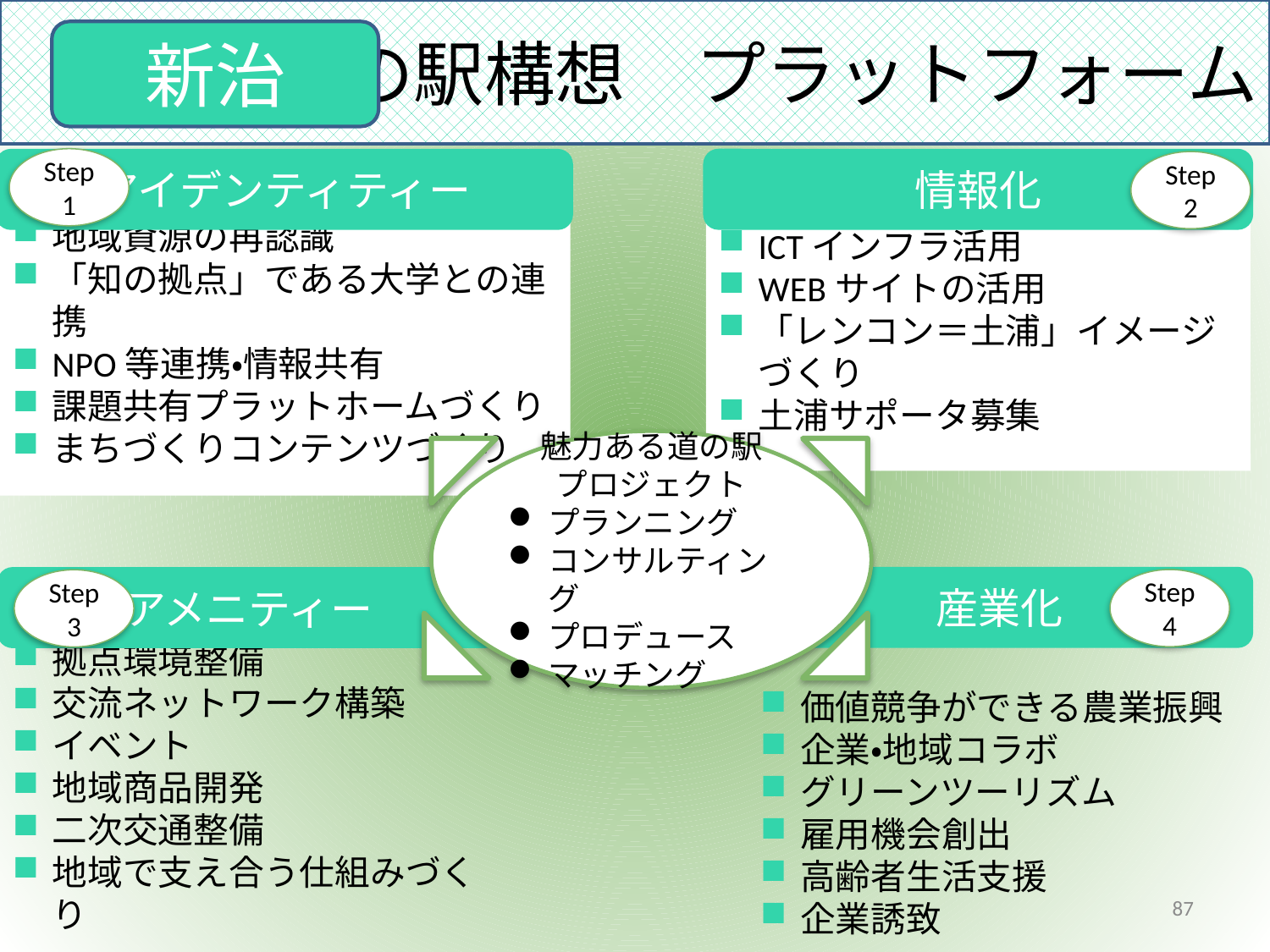

道の駅構想　プラットフォーム
新治
Step1
情報化
アイデンティティー
Step2
地域資源の再認識
「知の拠点」である大学との連携
NPO等連携・情報共有
課題共有プラットホームづくり
まちづくりコンテンツづくり
ICTインフラ活用
WEBサイトの活用
「レンコン＝土浦」イメージづくり
土浦サポータ募集
魅力ある道の駅
プロジェクト
プランニング
コンサルティング
プロデュース
マッチング

産業化
Step4
アメニティー
Step3

拠点環境整備
交流ネットワーク構築
イベント
地域商品開発
二次交通整備
地域で支え合う仕組みづくり
価値競争ができる農業振興
企業・地域コラボ
グリーンツーリズム
雇用機会創出
高齢者生活支援
企業誘致
87